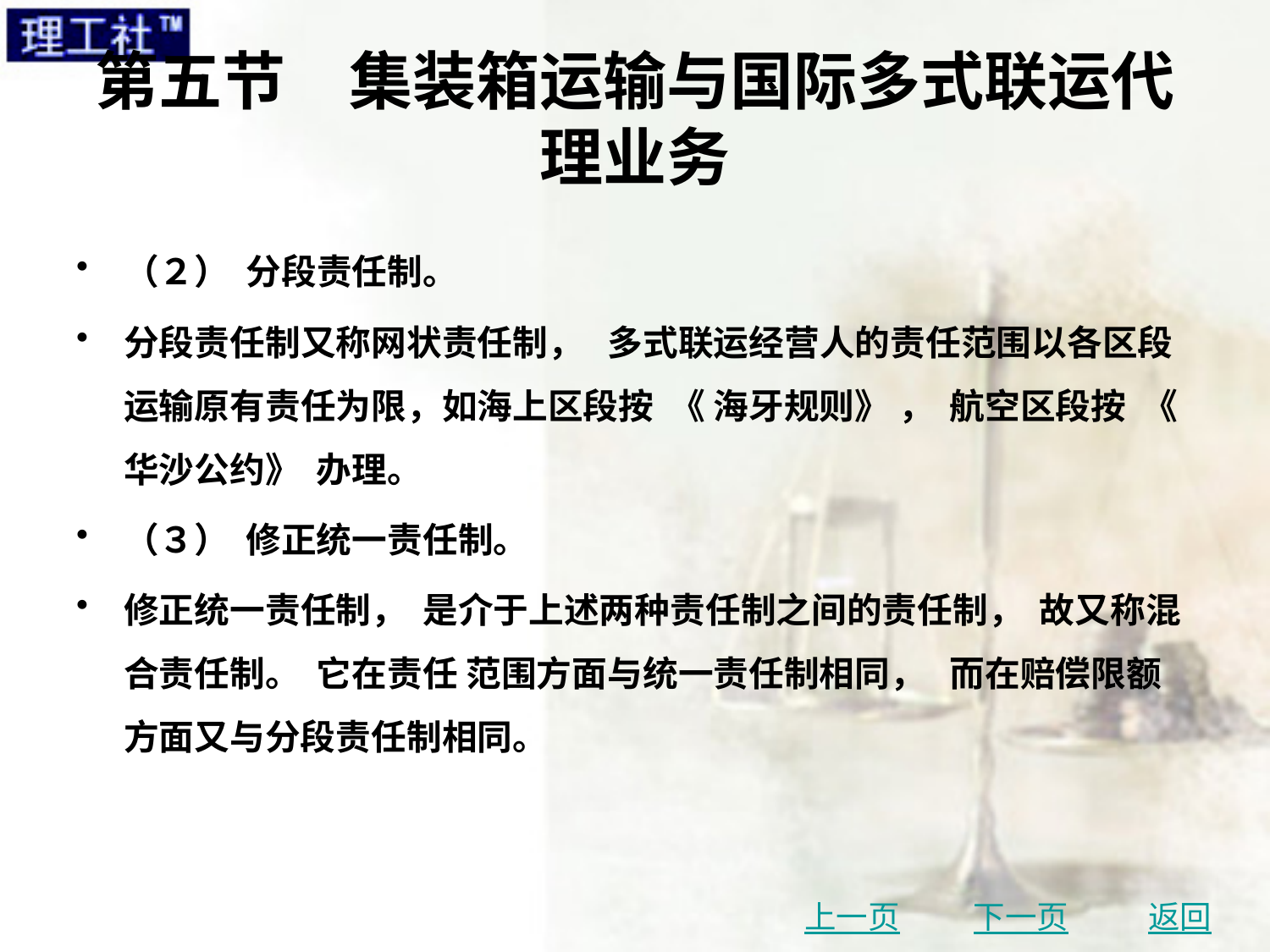

# 第五节　集装箱运输与国际多式联运代理业务
（２）  分段责任制。
分段责任制又称网状责任制，   多式联运经营人的责任范围以各区段运输原有责任为限，如海上区段按  《 海牙规则》 ，  航空区段按  《 华沙公约》  办理。
（３）  修正统一责任制。
修正统一责任制，  是介于上述两种责任制之间的责任制，  故又称混合责任制。  它在责任 范围方面与统一责任制相同，   而在赔偿限额方面又与分段责任制相同。

上一页
下一页
返回